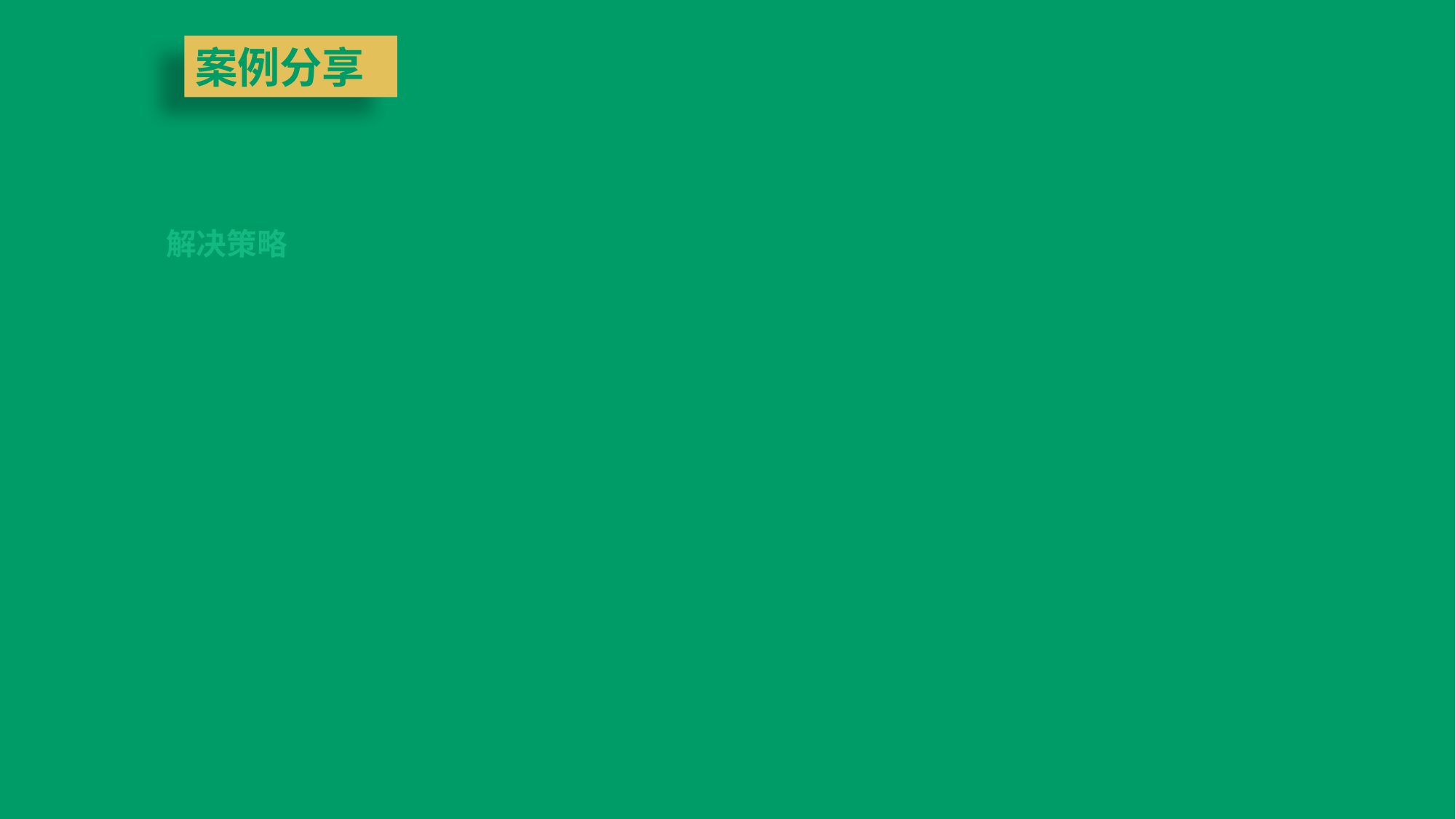

案例分享
解决策略

  该患儿所在的班级应采取以下措施预防此病的传播：（1） 将患儿及时送诊、回家休息，隔离。（2）对患儿所用物品立即进行消毒处理。（3）教室和宿舍等场所保持良好通风。（4）每日对玩具、个人卫生用具、餐具等进行清洗消毒。（5）进行清扫或消毒工作时，工作人员应穿戴手套。清洗工作结束后应立即洗手。（6）每日对门把手、楼梯扶手、桌面等物体表面进行擦拭消毒。（7）.教育指导幼儿养成正确洗手的习惯。（8）患儿增多时，要及时向卫生部门和教育部门报告。根据疫情控制需要，教育和卫生部门可决定采取托幼机构放假措施。

INDUCTION TRAINING